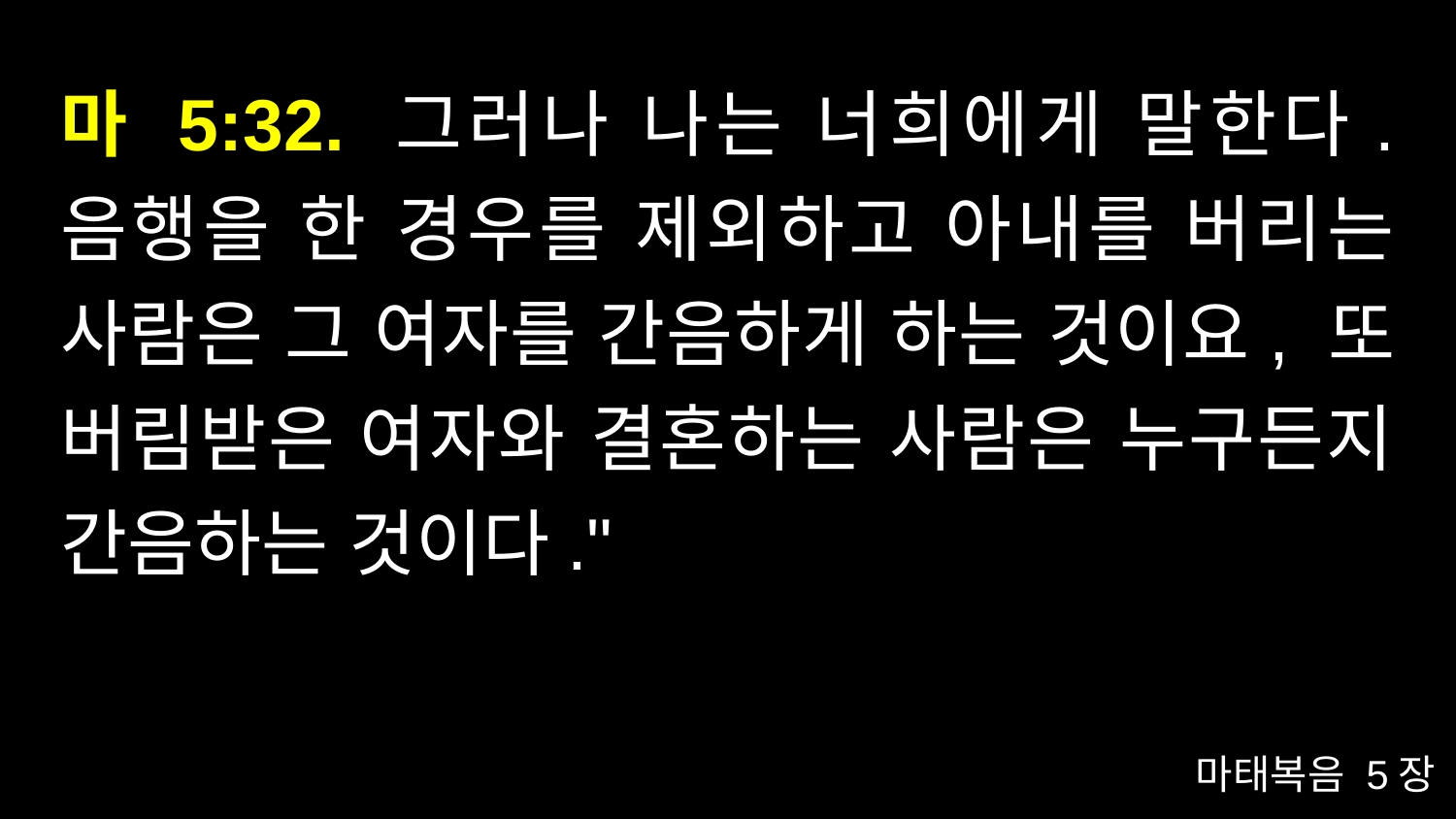

# 마 5:32. 그러나 나는 너희에게 말한다. 음행을 한 경우를 제외하고 아내를 버리는 사람은 그 여자를 간음하게 하는 것이요, 또 버림받은 여자와 결혼하는 사람은 누구든지 간음하는 것이다."
마태복음 5장